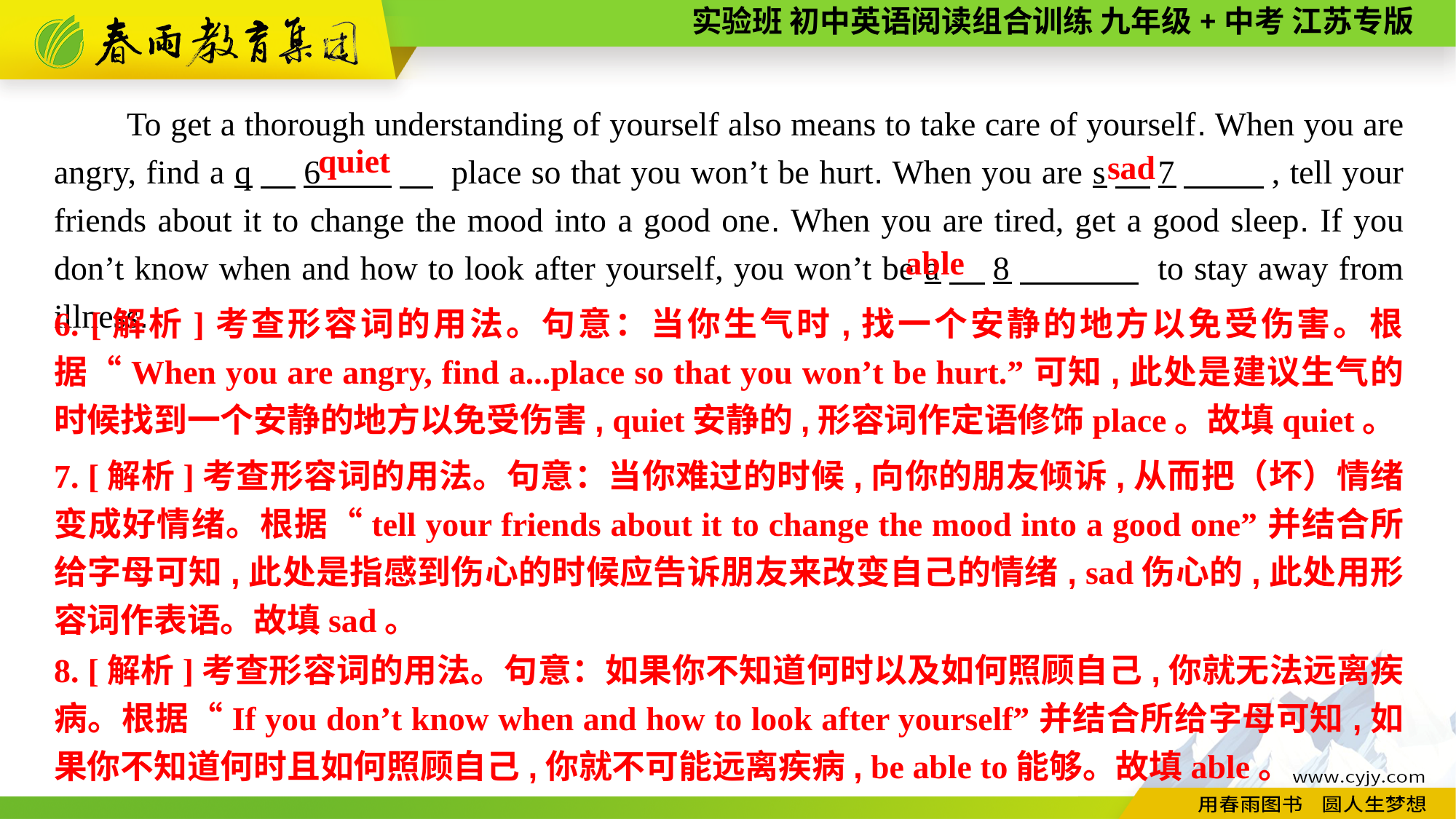

To get a thorough understanding of yourself also means to take care of yourself. When you are angry, find a q　6       　 place so that you won’t be hurt. When you are s　7　     , tell your friends about it to change the mood into a good one. When you are tired, get a good sleep. If you don’t know when and how to look after yourself, you won’t be a　8　          to stay away from illness.
quiet
sad
able
6. [解析]考查形容词的用法。句意：当你生气时,找一个安静的地方以免受伤害。根据“When you are angry, find a...place so that you won’t be hurt.”可知,此处是建议生气的时候找到一个安静的地方以免受伤害, quiet安静的,形容词作定语修饰place。故填quiet。
7. [解析]考查形容词的用法。句意：当你难过的时候,向你的朋友倾诉,从而把（坏）情绪变成好情绪。根据“tell your friends about it to change the mood into a good one”并结合所给字母可知,此处是指感到伤心的时候应告诉朋友来改变自己的情绪, sad伤心的,此处用形容词作表语。故填sad。
8. [解析]考查形容词的用法。句意：如果你不知道何时以及如何照顾自己,你就无法远离疾病。根据“If you don’t know when and how to look after yourself”并结合所给字母可知,如果你不知道何时且如何照顾自己,你就不可能远离疾病, be able to能够。故填able。